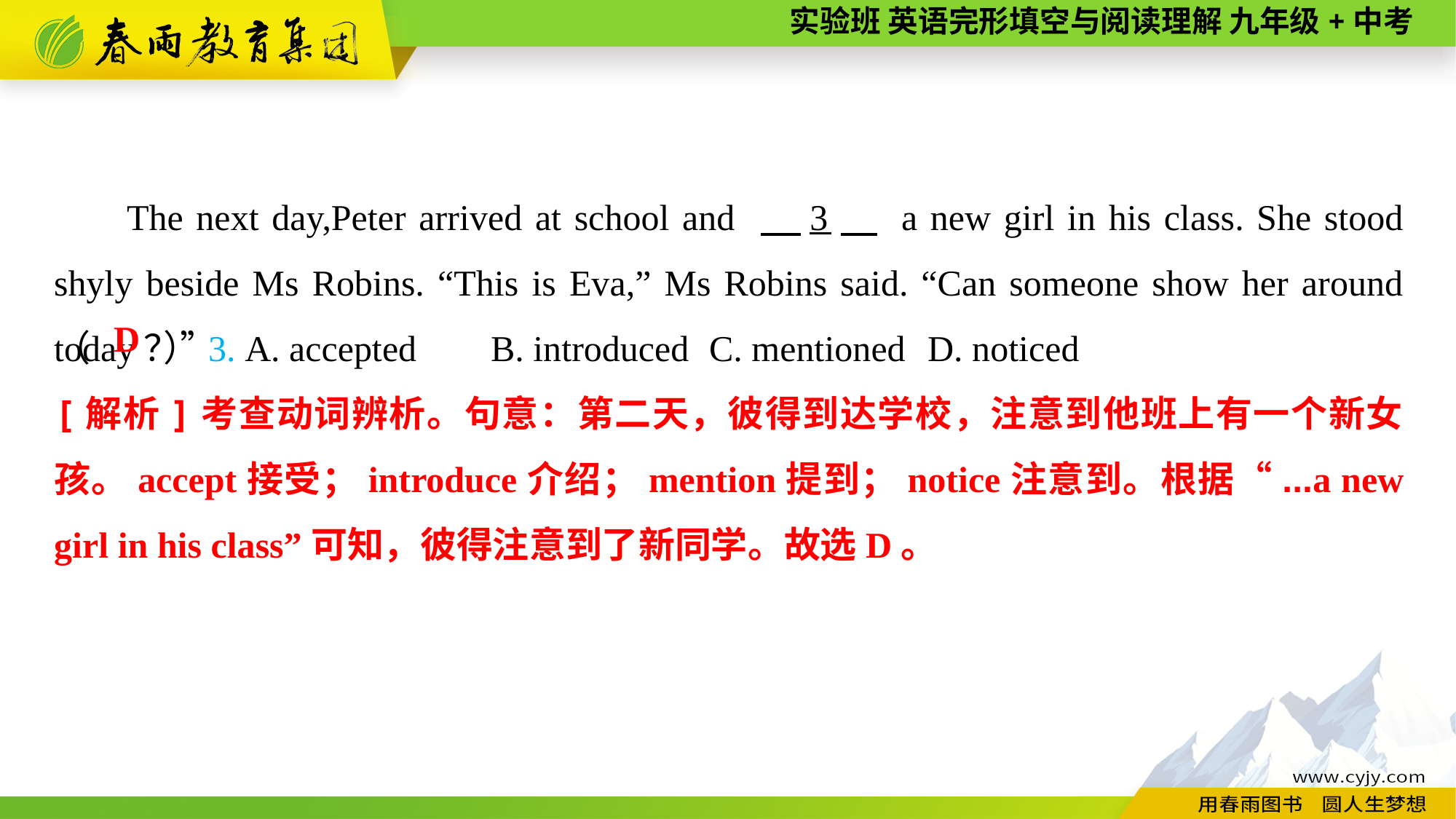

The next day,Peter arrived at school and 　3　 a new girl in his class. She stood shyly beside Ms Robins. “This is Eva,” Ms Robins said. “Can someone show her around today？”
（　　）3. A. accepted	B. introduced	C. mentioned	D. noticed
D
[解析]考查动词辨析。句意：第二天，彼得到达学校，注意到他班上有一个新女孩。accept接受；introduce介绍；mention提到；notice注意到。根据“...a new girl in his class”可知，彼得注意到了新同学。故选D。